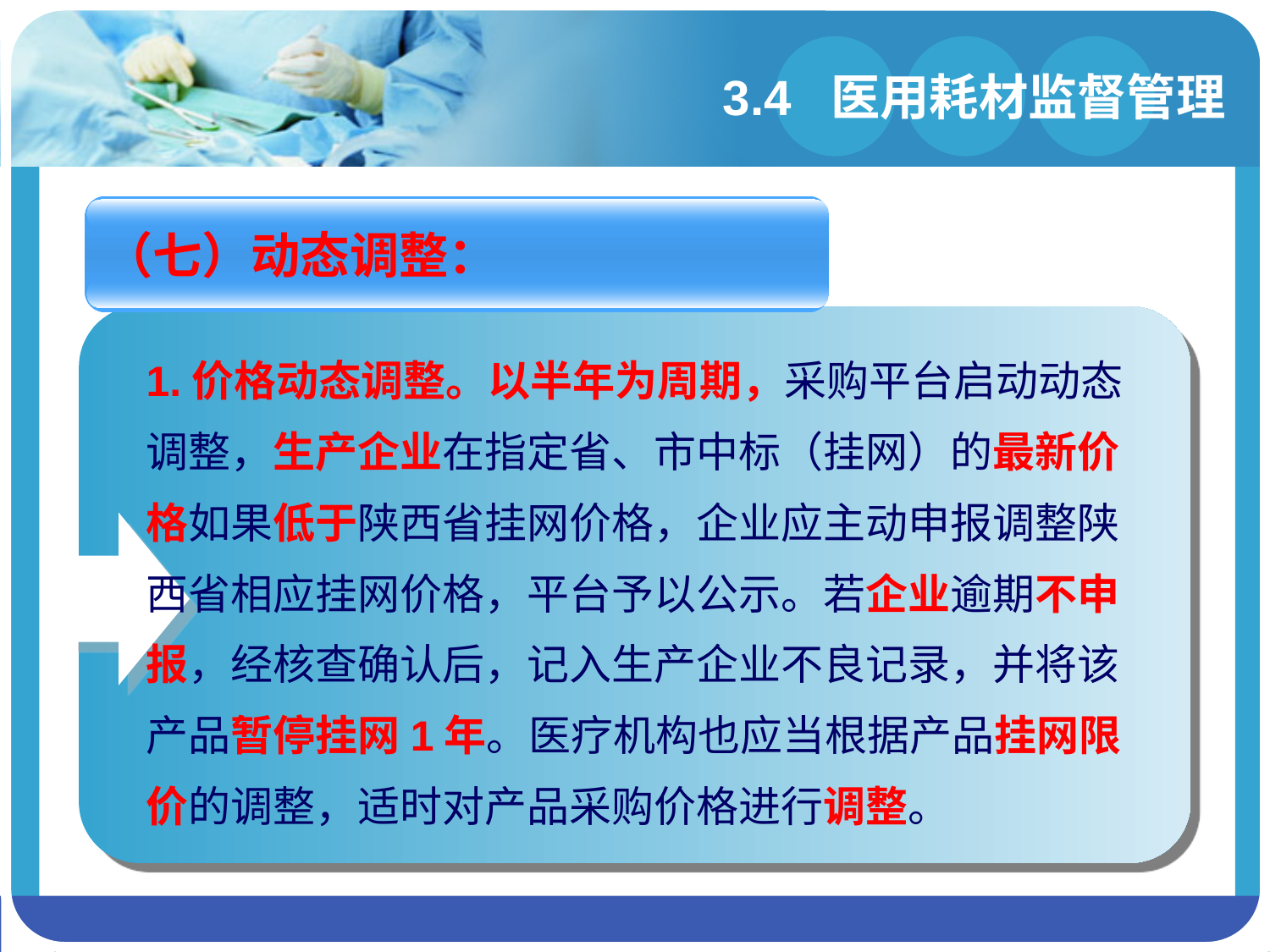

# 3.4  医用耗材监督管理
（七）动态调整：

1.价格动态调整。以半年为周期，采购平台启动动态调整，生产企业在指定省、市中标（挂网）的最新价格如果低于陕西省挂网价格，企业应主动申报调整陕西省相应挂网价格，平台予以公示。若企业逾期不申报，经核查确认后，记入生产企业不良记录，并将该产品暂停挂网1年。医疗机构也应当根据产品挂网限价的调整，适时对产品采购价格进行调整。